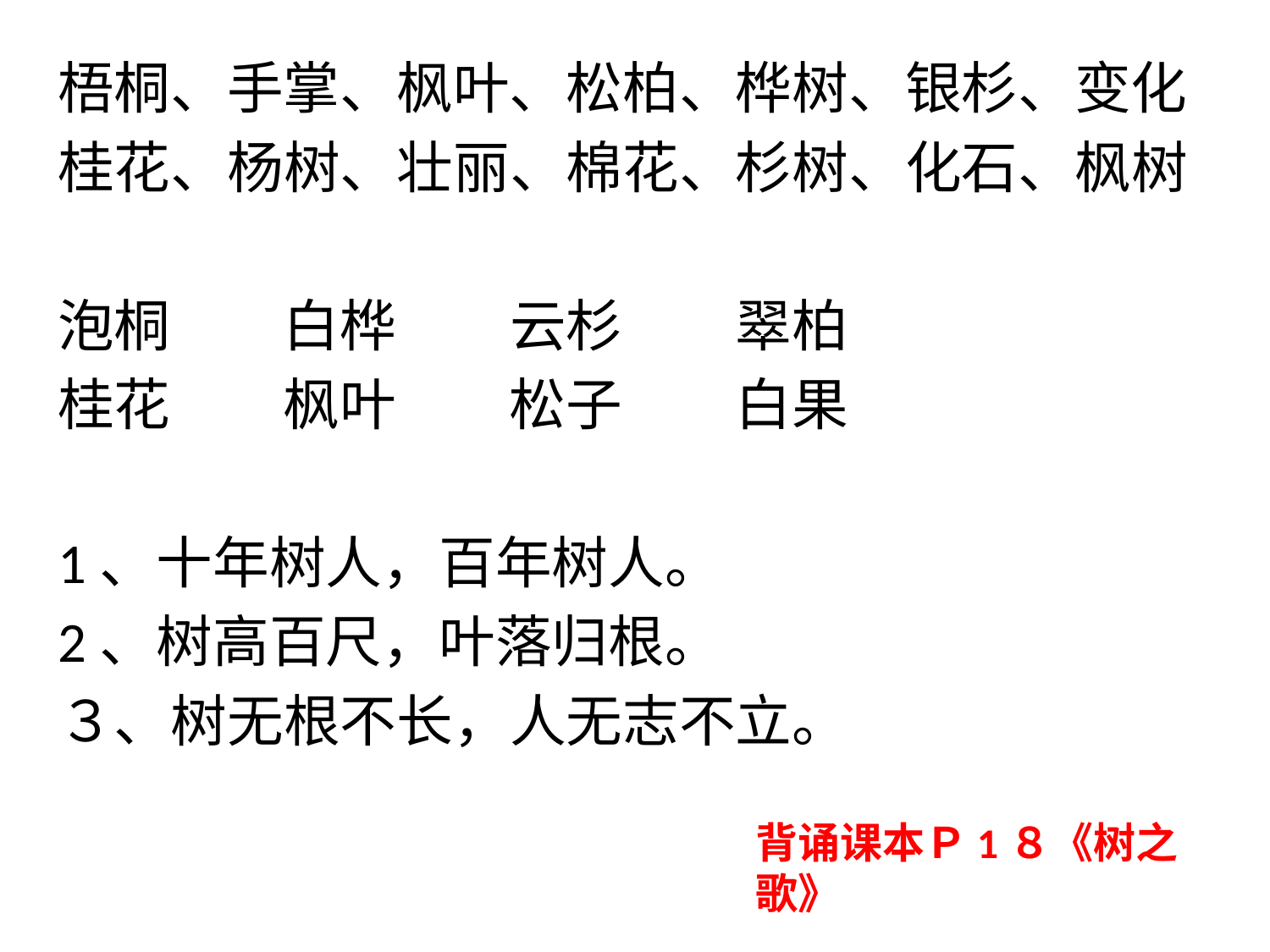

梧桐、手掌、枫叶、松柏、桦树、银杉、变化
桂花、杨树、壮丽、棉花、杉树、化石、枫树

泡桐　　白桦　　云杉　　翠柏
桂花　　枫叶　　松子　　白果

1、十年树人，百年树人。
2、树高百尺，叶落归根。
３、树无根不长，人无志不立。

背诵课本Ｐ1８《树之歌》